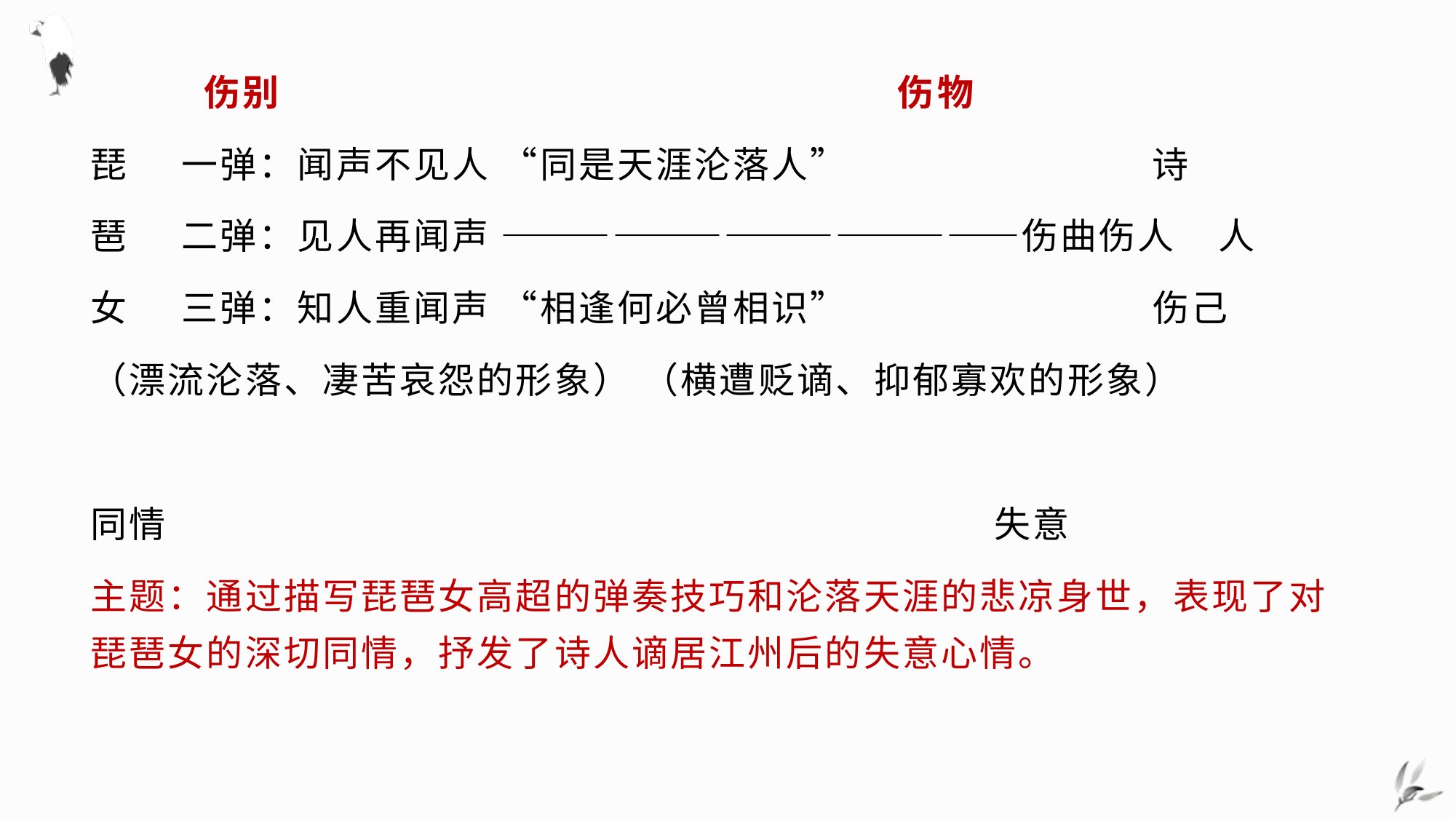

伤别                                                           伤物
琵     一弹：闻声不见人 “同是天涯沦落人”                             诗
琶     二弹：见人再闻声 ——————————————伤曲伤人    人
女     三弹：知人重闻声 “相逢何必曾相识”                             伤己
（漂流沦落、凄苦哀怨的形象） （横遭贬谪、抑郁寡欢的形象）

同情                                                                               失意
主题：通过描写琵琶女高超的弹奏技巧和沦落天涯的悲凉身世，表现了对琵琶女的深切同情，抒发了诗人谪居江州后的失意心情。